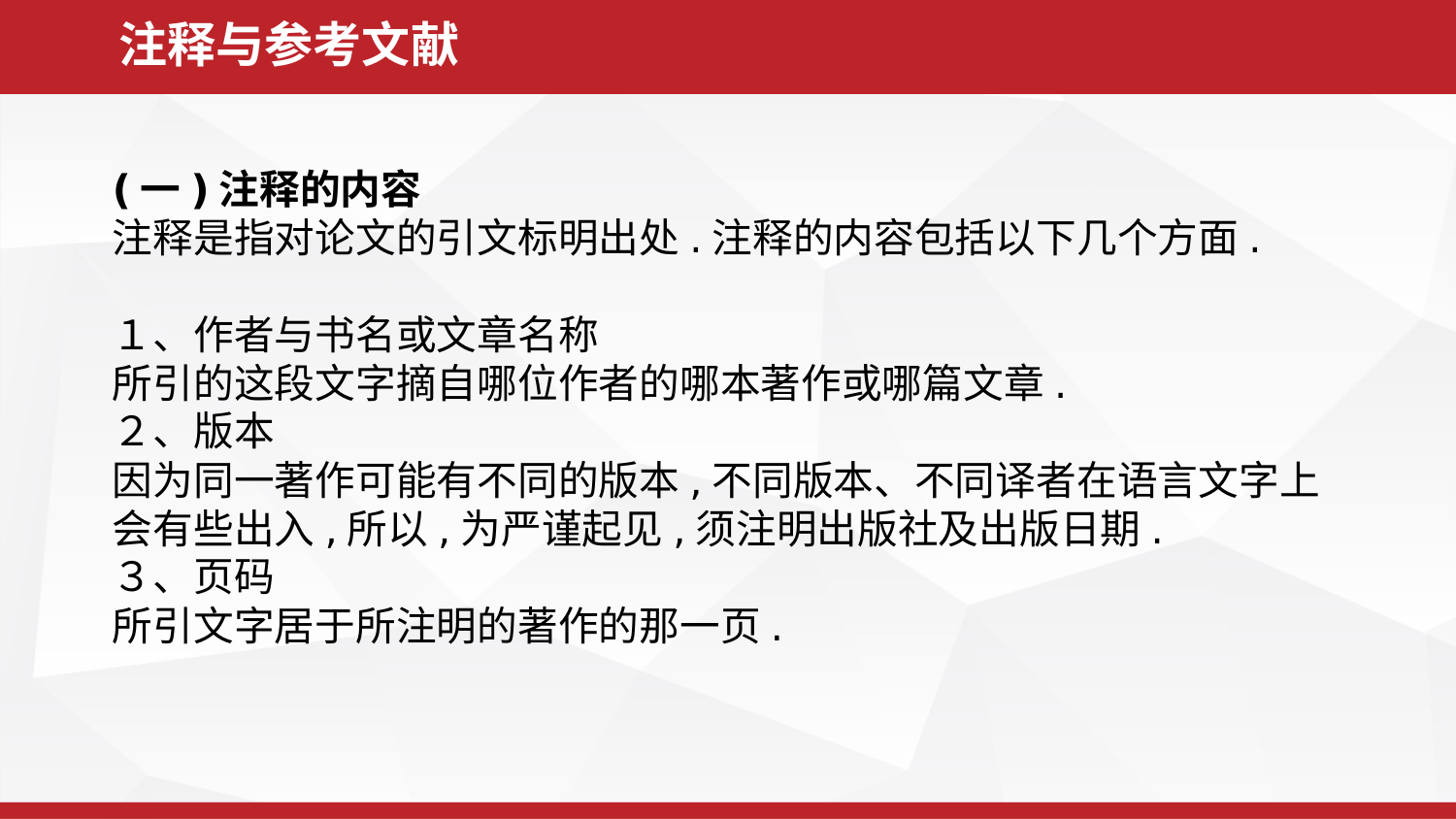

注释与参考文献
(一)注释的内容
注释是指对论文的引文标明出处.注释的内容包括以下几个方面.

１、作者与书名或文章名称
所引的这段文字摘自哪位作者的哪本著作或哪篇文章.
２、版本
因为同一著作可能有不同的版本,不同版本、不同译者在语言文字上会有些出入,所以,为严谨起见,须注明出版社及出版日期.
３、页码
所引文字居于所注明的著作的那一页.